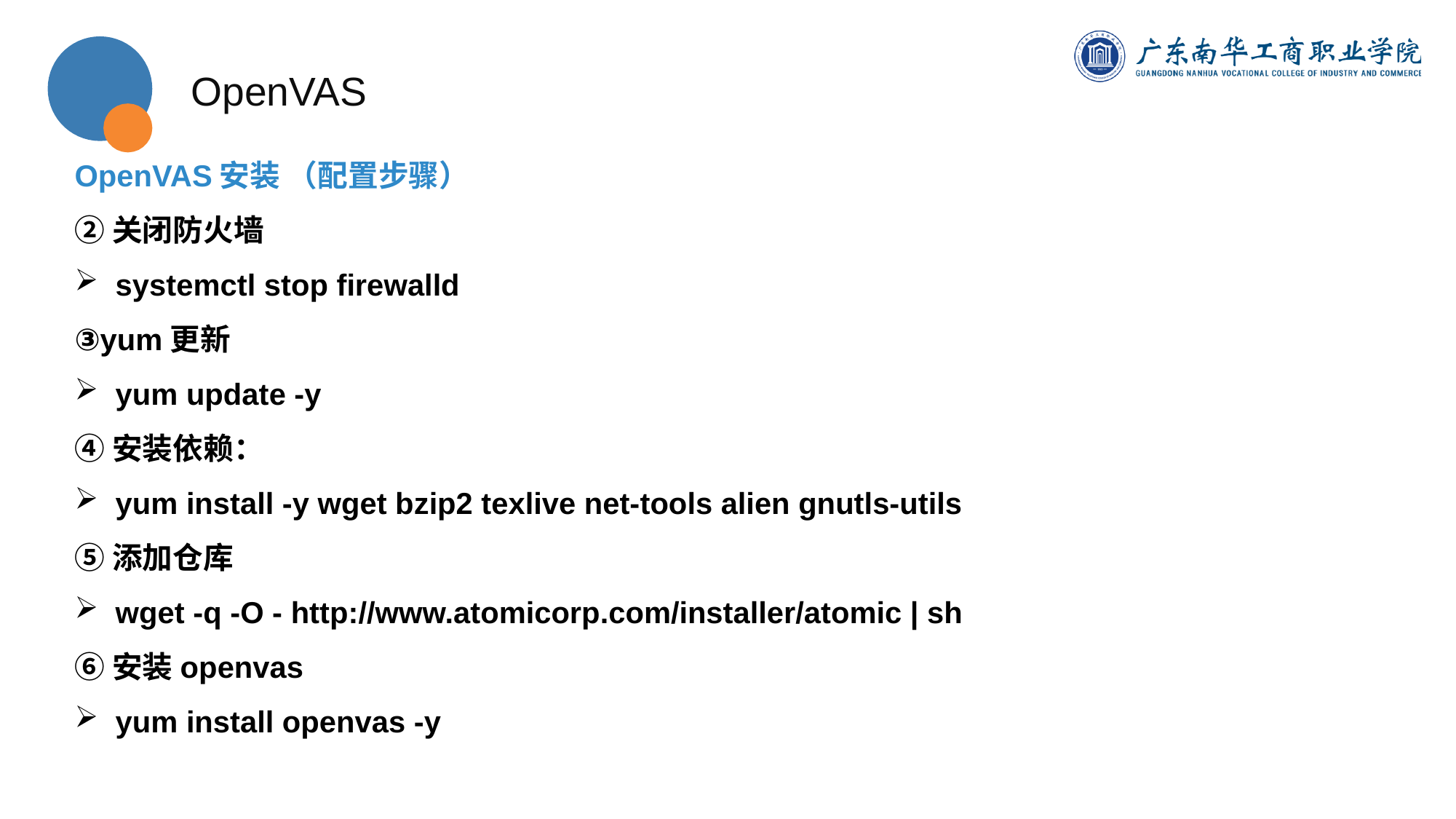

OpenVAS

OpenVAS安装 （配置步骤）
②关闭防火墙
systemctl stop firewalld
③yum更新
yum update -y
④安装依赖：
yum install -y wget bzip2 texlive net-tools alien gnutls-utils
⑤添加仓库
wget -q -O - http://www.atomicorp.com/installer/atomic | sh
⑥安装openvas
yum install openvas -y